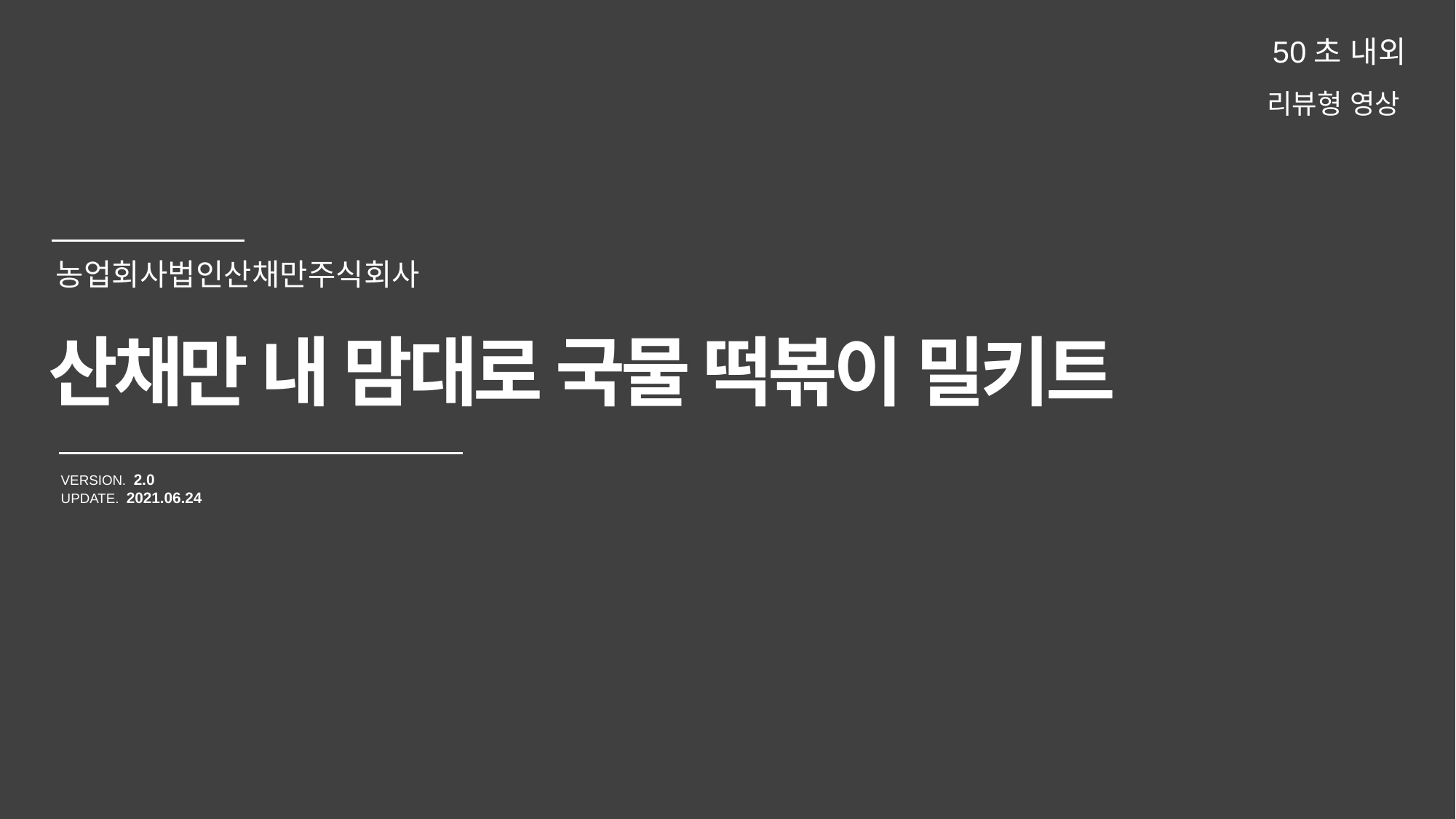

50초 내외
리뷰형 영상
산채만 내 맘대로 국물 떡볶이 밀키트
VERSION.  2.0
UPDATE.  2021.06.24

농업회사법인산채만주식회사